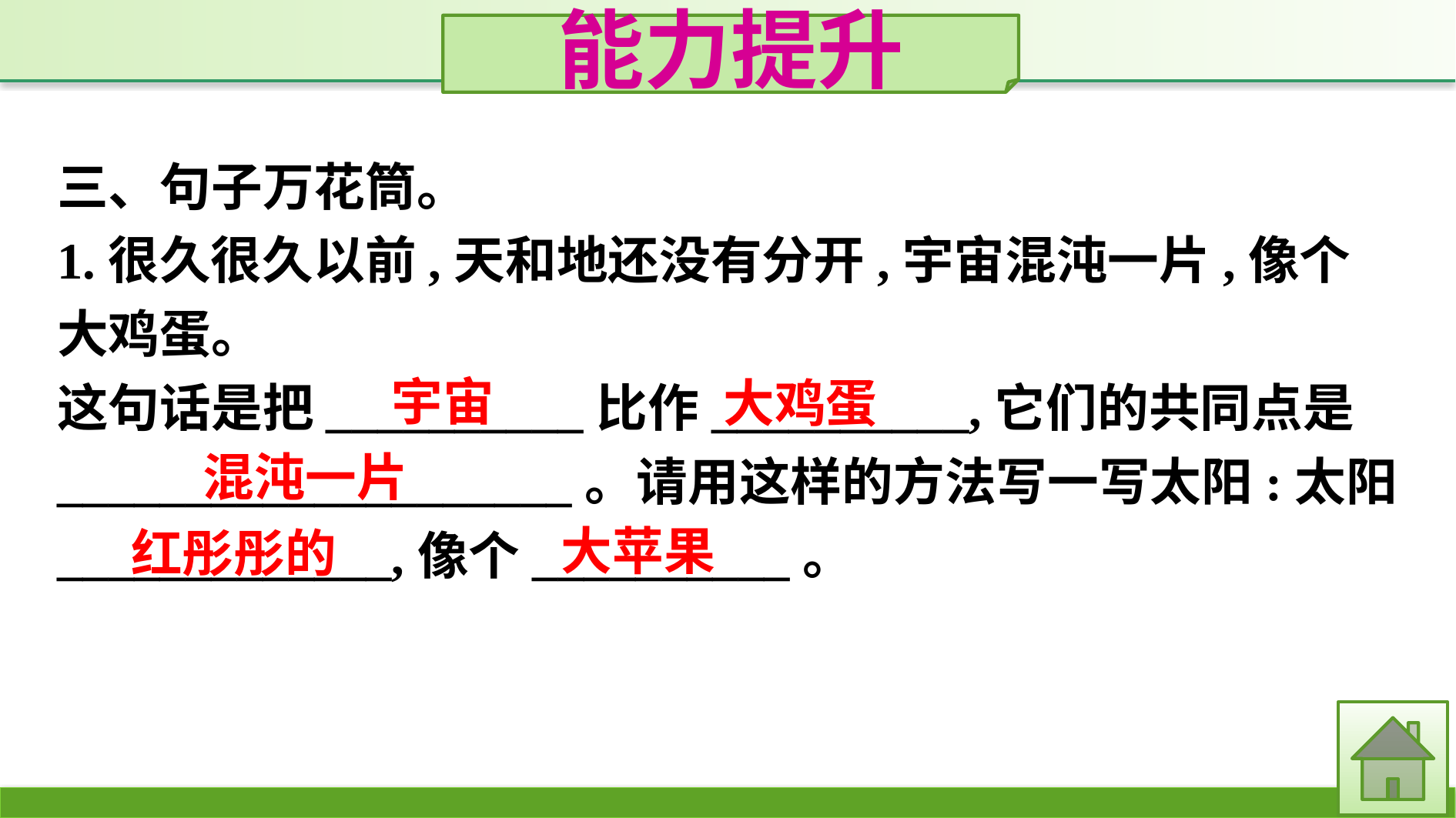

能力提升
三、句子万花筒。
1.很久很久以前,天和地还没有分开,宇宙混沌一片,像个大鸡蛋。
这句话是把__________比作__________,它们的共同点是____________________。请用这样的方法写一写太阳:太阳_____________,像个__________。
宇宙
大鸡蛋
混沌一片
大苹果
红彤彤的